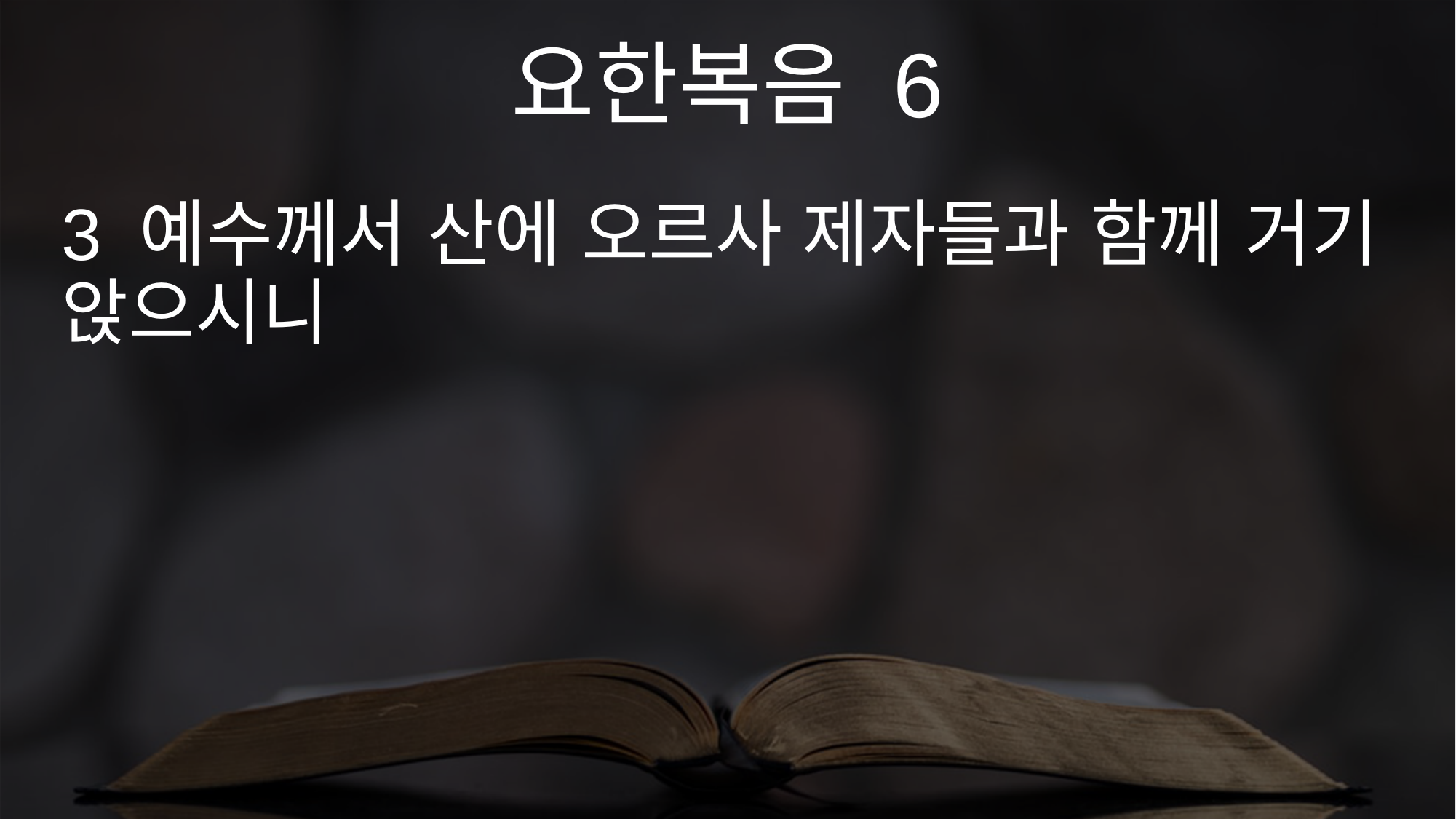

요한복음 6
3 예수께서 산에 오르사 제자들과 함께 거기 앉으시니